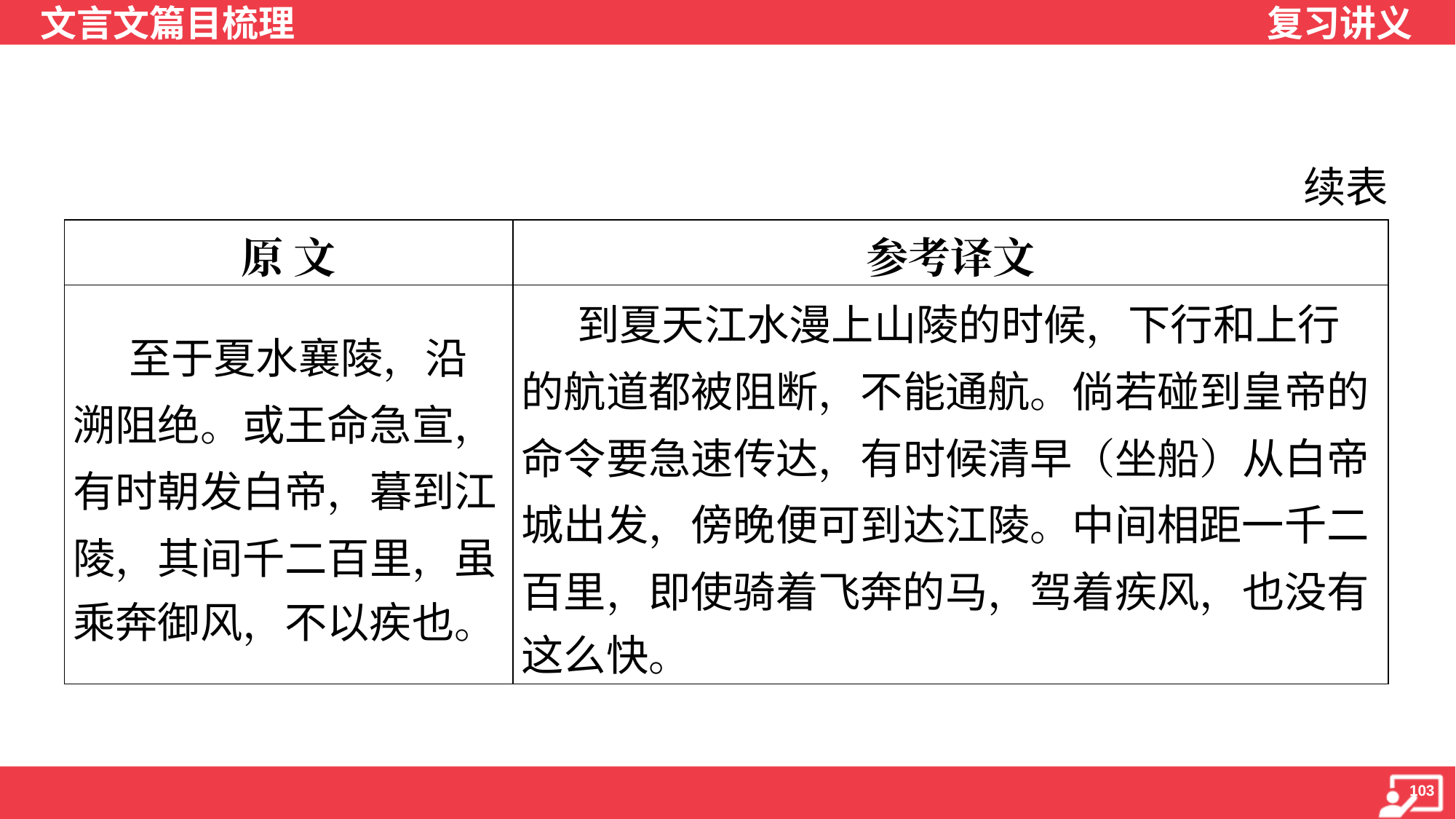

续表
| 原 文 | 参考译文 |
| --- | --- |
| 至于夏水襄陵，沿 溯阻绝。或王命急宣， 有时朝发白帝，暮到江 陵，其间千二百里，虽 乘奔御风，不以疾也。 | 到夏天江水漫上山陵的时候，下行和上行 的航道都被阻断，不能通航。倘若碰到皇帝的 命令要急速传达，有时候清早（坐船）从白帝 城出发，傍晚便可到达江陵。中间相距一千二 百里，即使骑着飞奔的马，驾着疾风，也没有 这么快。 |